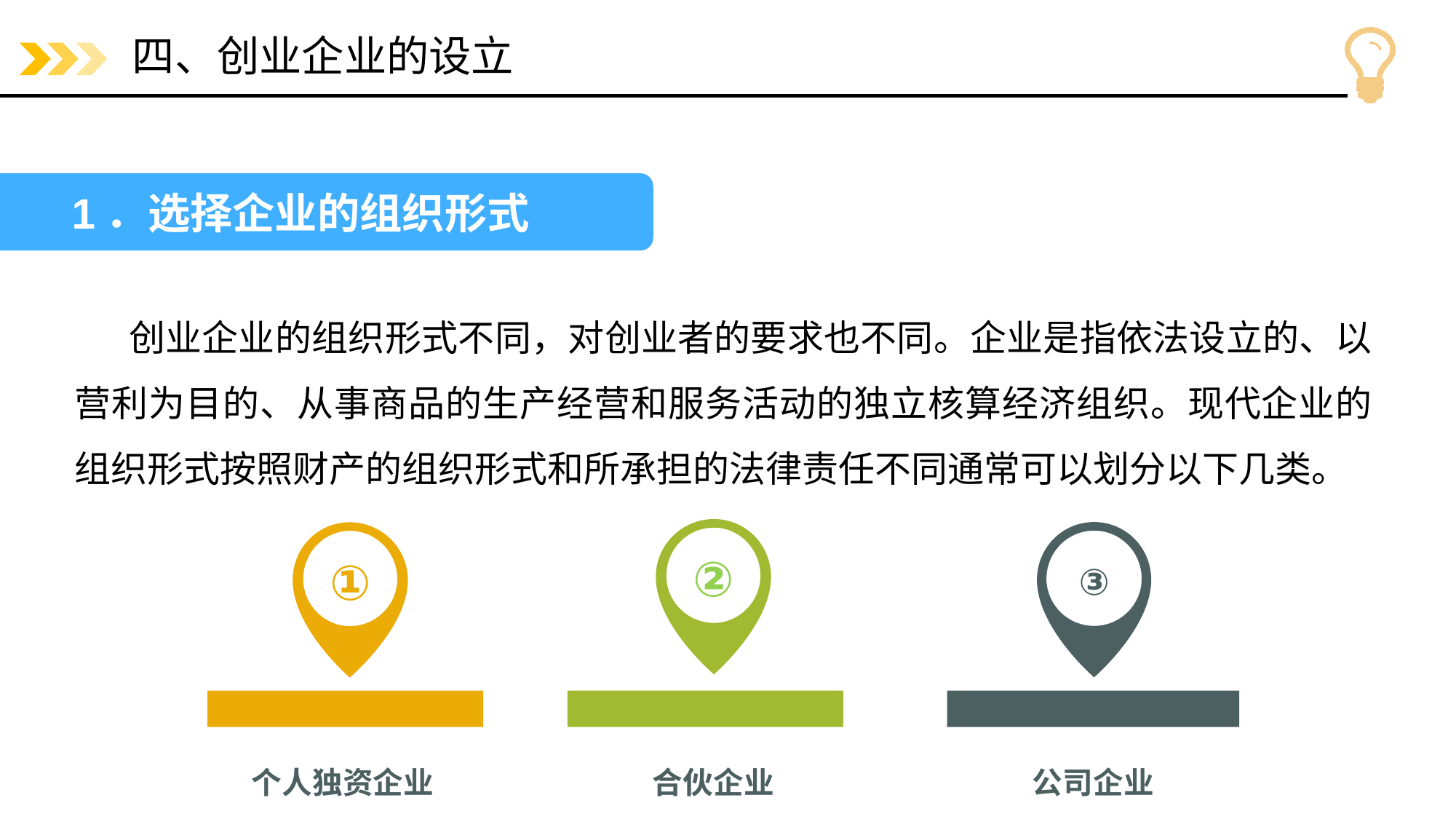

21
# 四、创业企业的设立
1．选择企业的组织形式
创业企业的组织形式不同，对创业者的要求也不同。企业是指依法设立的、以营利为目的、从事商品的生产经营和服务活动的独立核算经济组织。现代企业的组织形式按照财产的组织形式和所承担的法律责任不同通常可以划分以下几类。

②
①
③

个人独资企业
合伙企业
公司企业